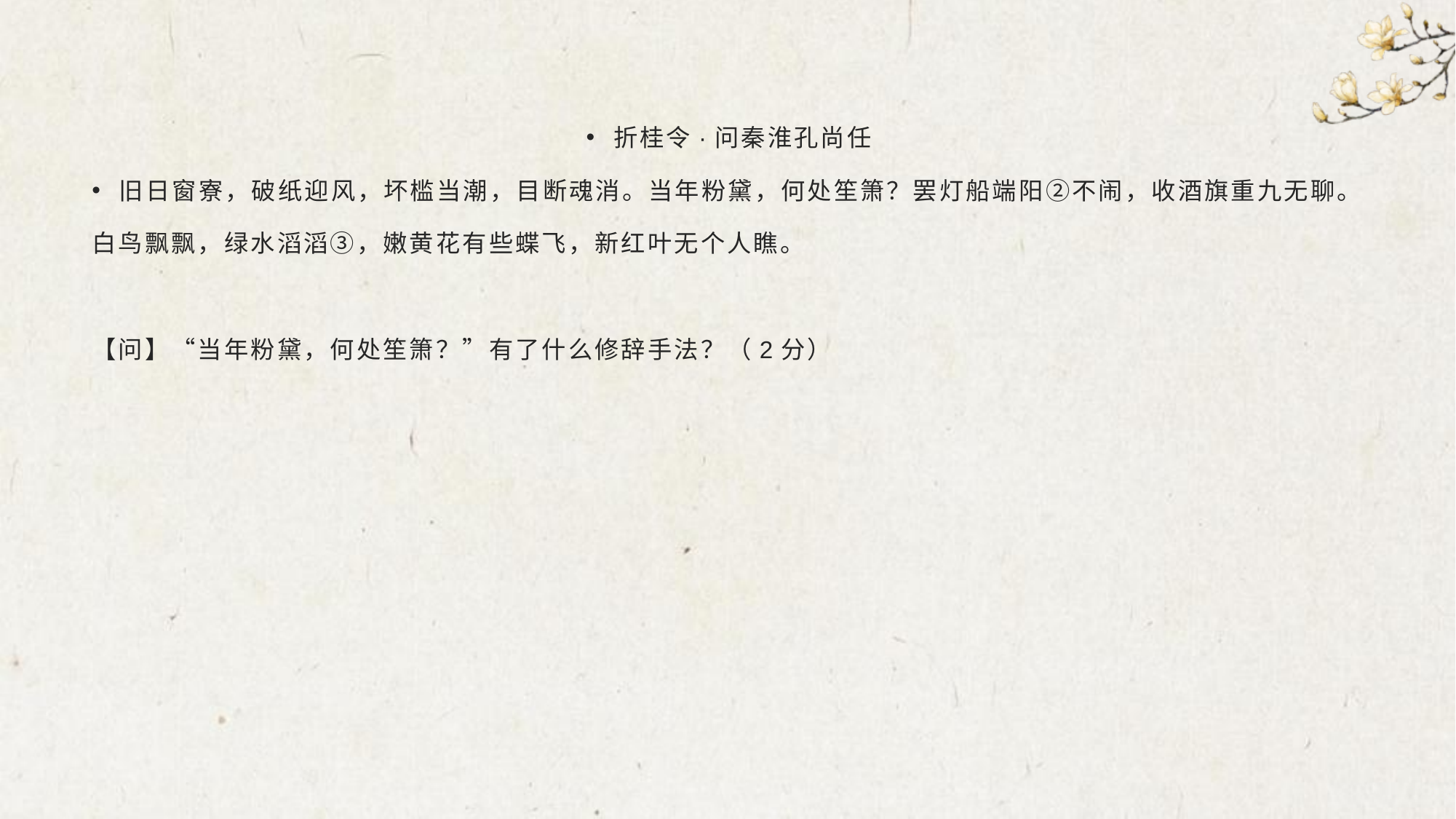

#
折桂令·问秦淮孔尚任
旧日窗寮，破纸迎风，坏槛当潮，目断魂消。当年粉黛，何处笙箫？罢灯船端阳②不闹，收酒旗重九无聊。
白鸟飘飘，绿水滔滔③，嫩黄花有些蝶飞，新红叶无个人瞧。

【问】“当年粉黛，何处笙箫？”有了什么修辞手法？（2分）